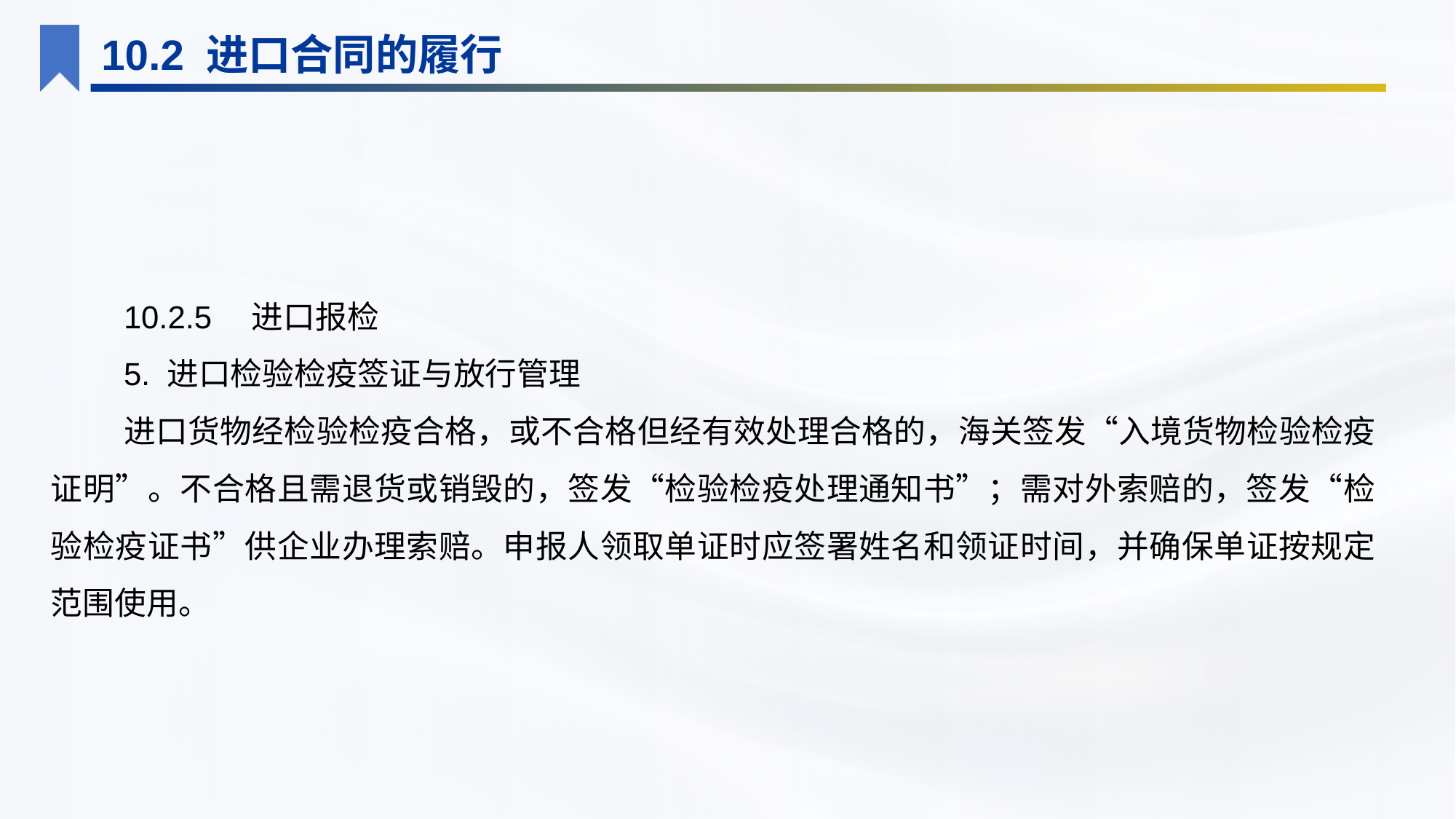

10.2 进口合同的履行
10.2.5　进口报检
5. 进口检验检疫签证与放行管理
进口货物经检验检疫合格，或不合格但经有效处理合格的，海关签发“入境货物检验检疫证明”。不合格且需退货或销毁的，签发“检验检疫处理通知书”；需对外索赔的，签发“检验检疫证书”供企业办理索赔。申报人领取单证时应签署姓名和领证时间，并确保单证按规定范围使用。